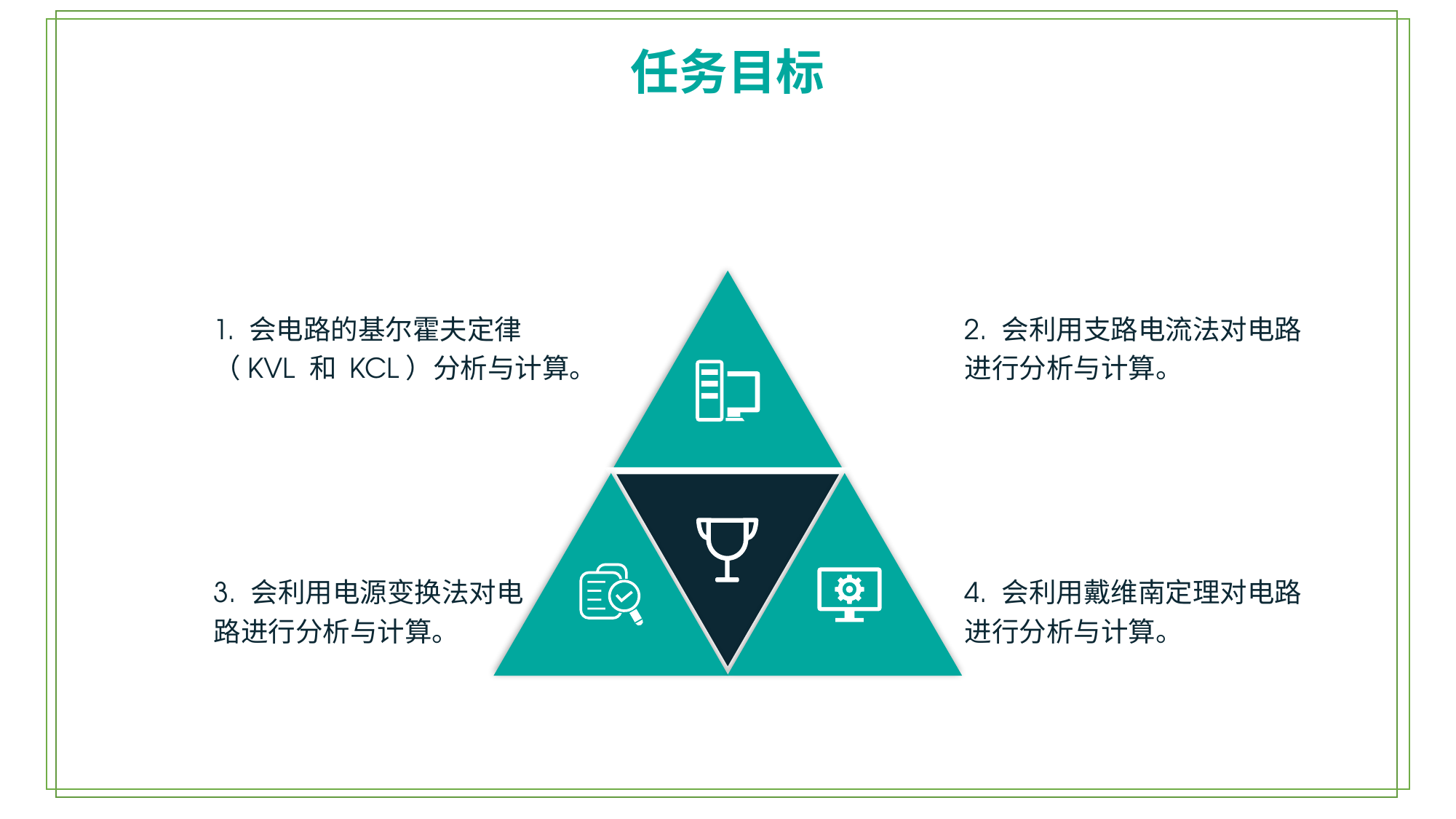

任务目标

1. 会电路的基尔霍夫定律（KVL 和 KCL）分析与计算。
2. 会利用支路电流法对电路进行分析与计算。
3. 会利用电源变换法对电路进行分析与计算。
4. 会利用戴维南定理对电路进行分析与计算。